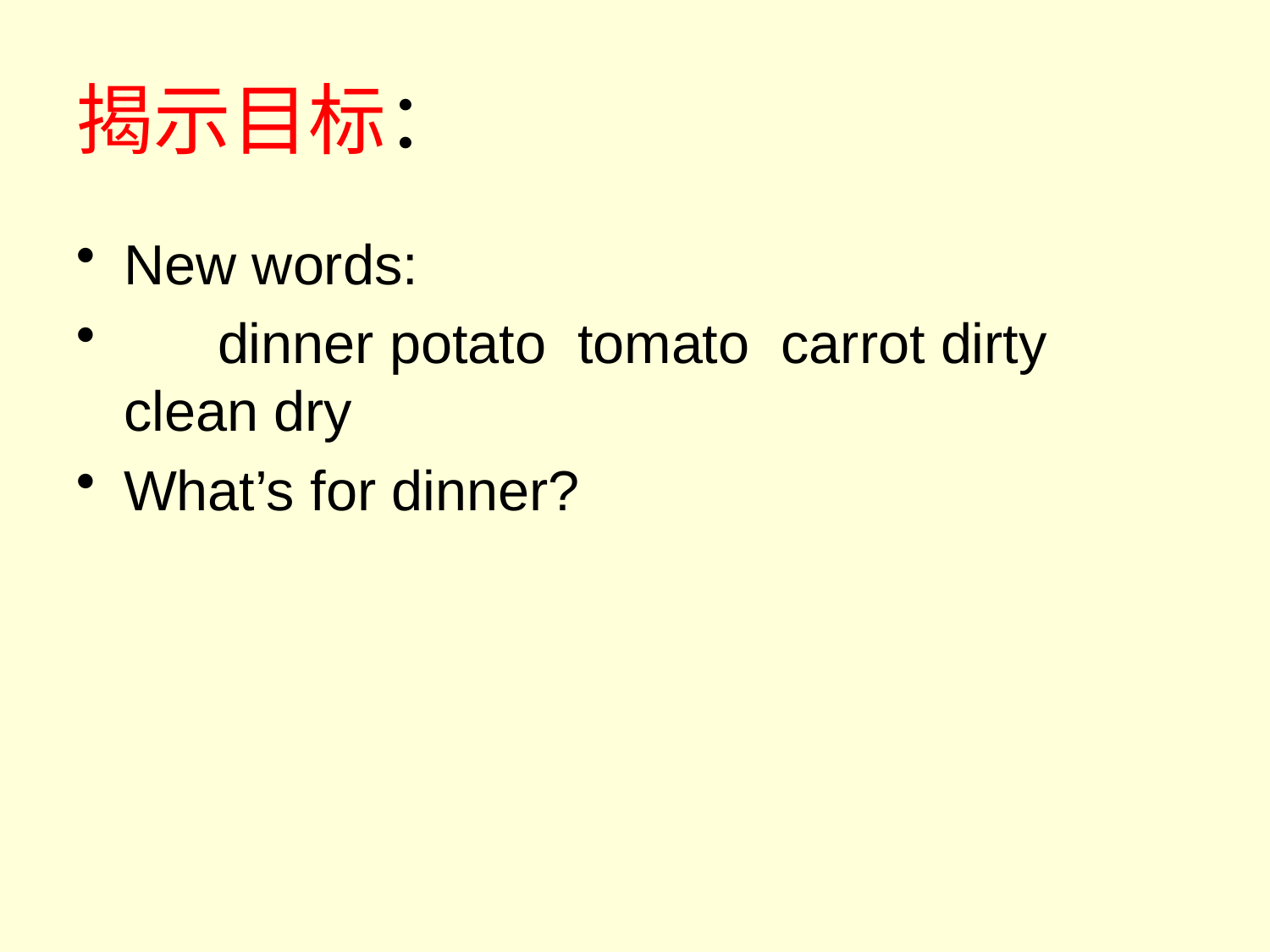

# 揭示目标：
New words:
      dinner potato  tomato  carrot dirty clean dry
What’s for dinner?